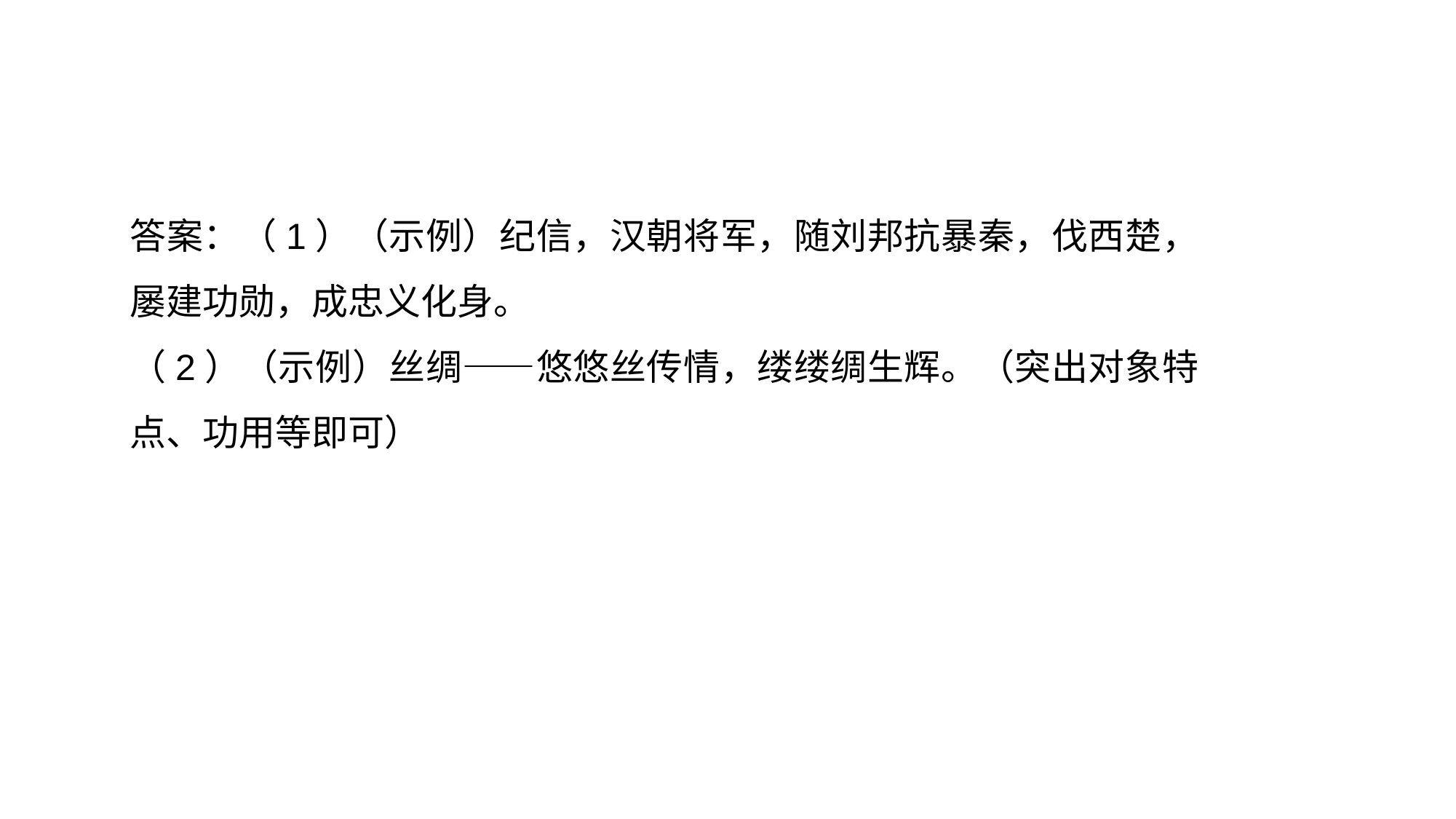

答案：（1）（示例）纪信，汉朝将军，随刘邦抗暴秦，伐西楚，屡建功勋，成忠义化身。
（2）（示例）丝绸——悠悠丝传情，缕缕绸生辉。（突出对象特点、功用等即可）